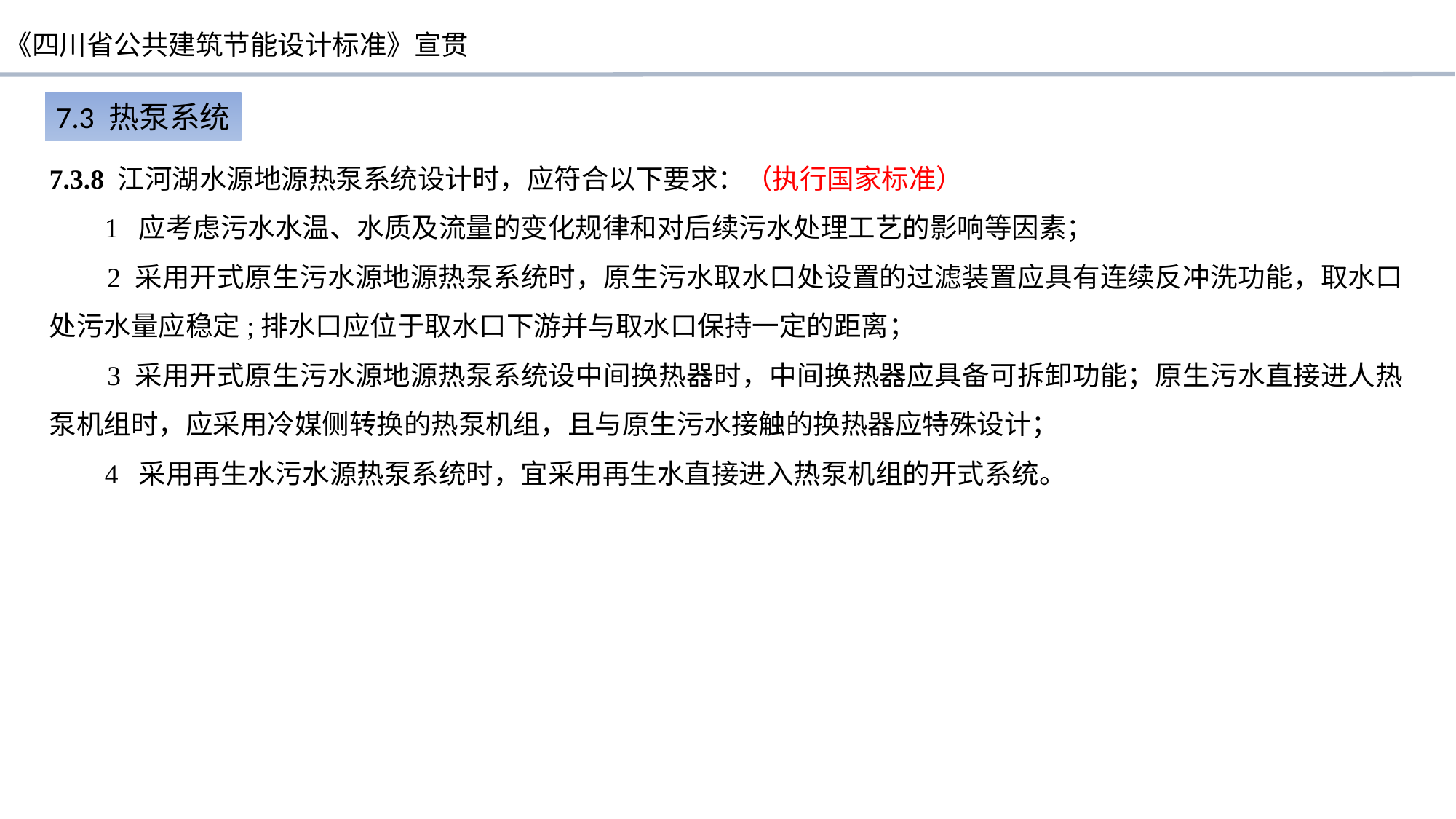

7.3 热泵系统
7.3.8 江河湖水源地源热泵系统设计时，应符合以下要求：（执行国家标准）
        1  应考虑污水水温、水质及流量的变化规律和对后续污水处理工艺的影响等因素；
        2 采用开式原生污水源地源热泵系统时，原生污水取水口处设置的过滤装置应具有连续反冲洗功能，取水口处污水量应稳定;排水口应位于取水口下游并与取水口保持一定的距离；
        3 采用开式原生污水源地源热泵系统设中间换热器时，中间换热器应具备可拆卸功能；原生污水直接进人热泵机组时，应采用冷媒侧转换的热泵机组，且与原生污水接触的换热器应特殊设计；
        4  采用再生水污水源热泵系统时，宜采用再生水直接进入热泵机组的开式系统。